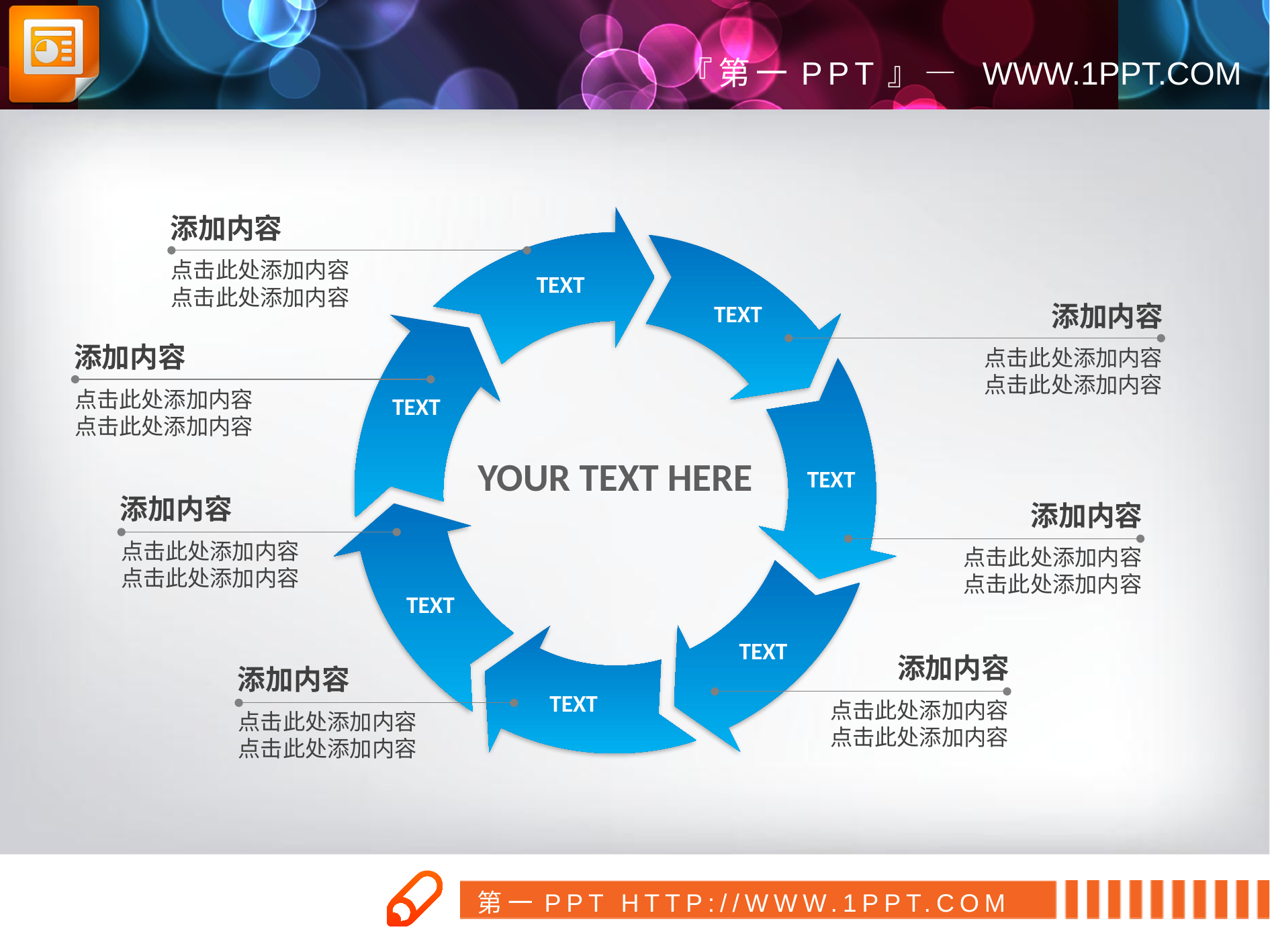

添加内容

点击此处添加内容
点击此处添加内容
TEXT
添加内容
TEXT

添加内容
点击此处添加内容
点击此处添加内容

点击此处添加内容
点击此处添加内容
TEXT
YOUR TEXT HERE
TEXT
添加内容
添加内容

点击此处添加内容
点击此处添加内容
点击此处添加内容
点击此处添加内容

TEXT

TEXT
添加内容
添加内容
TEXT
点击此处添加内容
点击此处添加内容
点击此处添加内容
点击此处添加内容